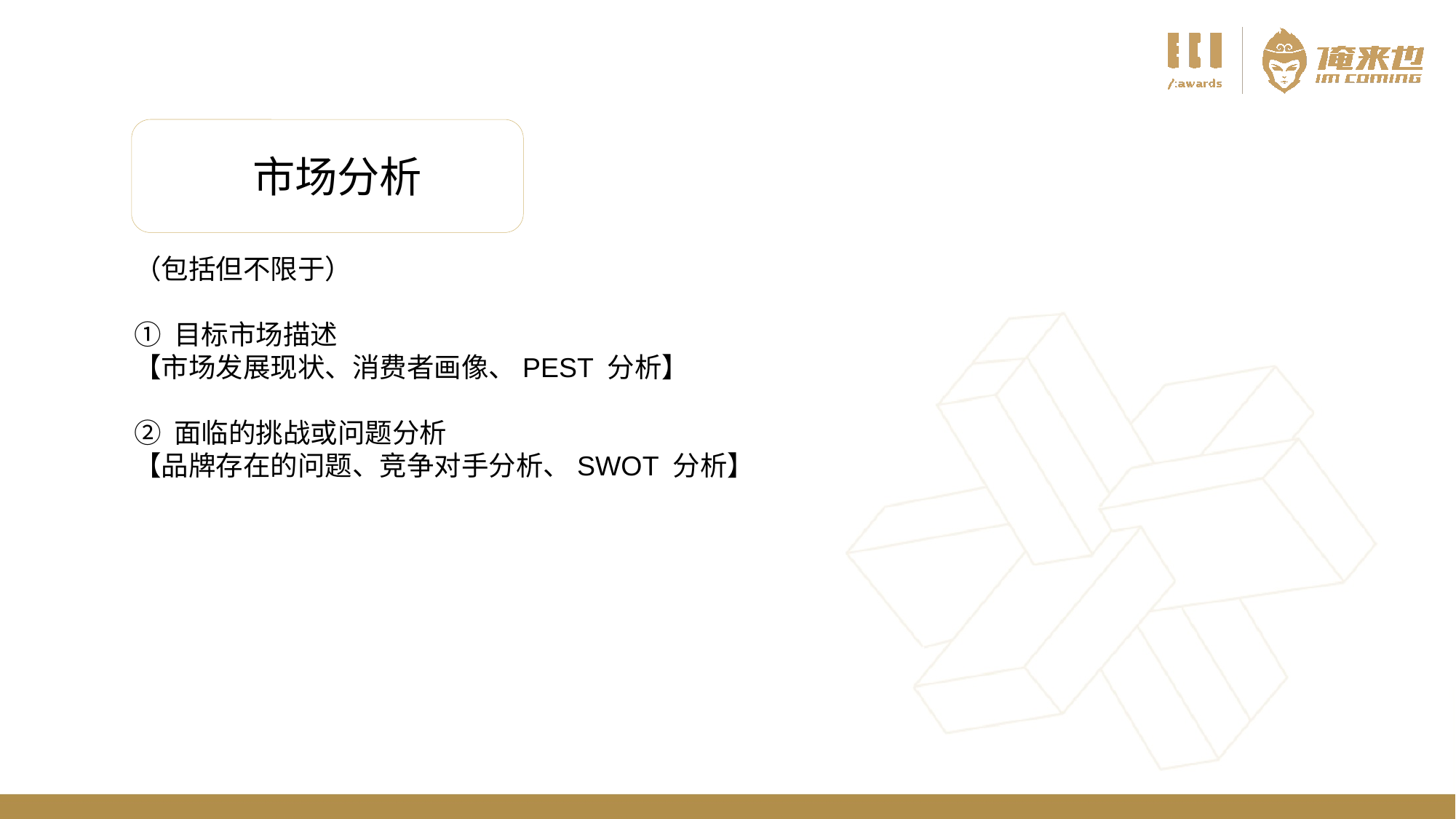

市场分析
（包括但不限于）

① 目标市场描述
【市场发展现状、消费者画像、PEST 分析】
② 面临的挑战或问题分析
【品牌存在的问题、竞争对手分析、SWOT 分析】